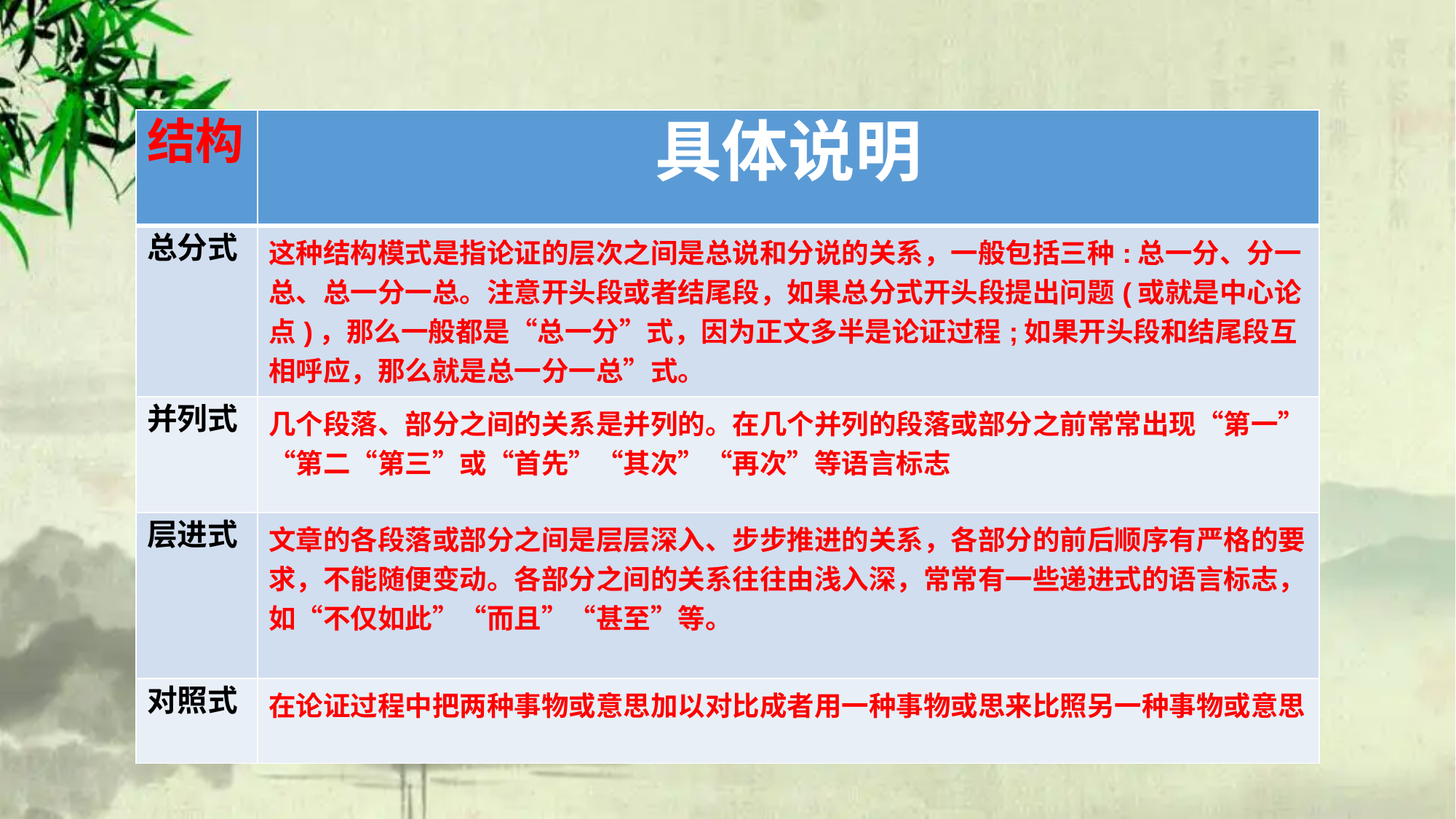

| 结构 | 具体说明 |
| --- | --- |
| 总分式 | 这种结构模式是指论证的层次之间是总说和分说的关系，一般包括三种:总一分、分一总、总一分一总。注意开头段或者结尾段，如果总分式开头段提出问题(或就是中心论点)，那么一般都是“总一分”式，因为正文多半是论证过程;如果开头段和结尾段互相呼应，那么就是总一分一总”式。 |
| 并列式 | 几个段落、部分之间的关系是并列的。在几个并列的段落或部分之前常常出现“第一”“第二“第三”或“首先”“其次”“再次”等语言标志 |
| 层进式 | 文章的各段落或部分之间是层层深入、步步推进的关系，各部分的前后顺序有严格的要求，不能随便变动。各部分之间的关系往往由浅入深，常常有一些递进式的语言标志，如“不仅如此”“而且”“甚至”等。 |
| 对照式 | 在论证过程中把两种事物或意思加以对比成者用一种事物或思来比照另一种事物或意思 |